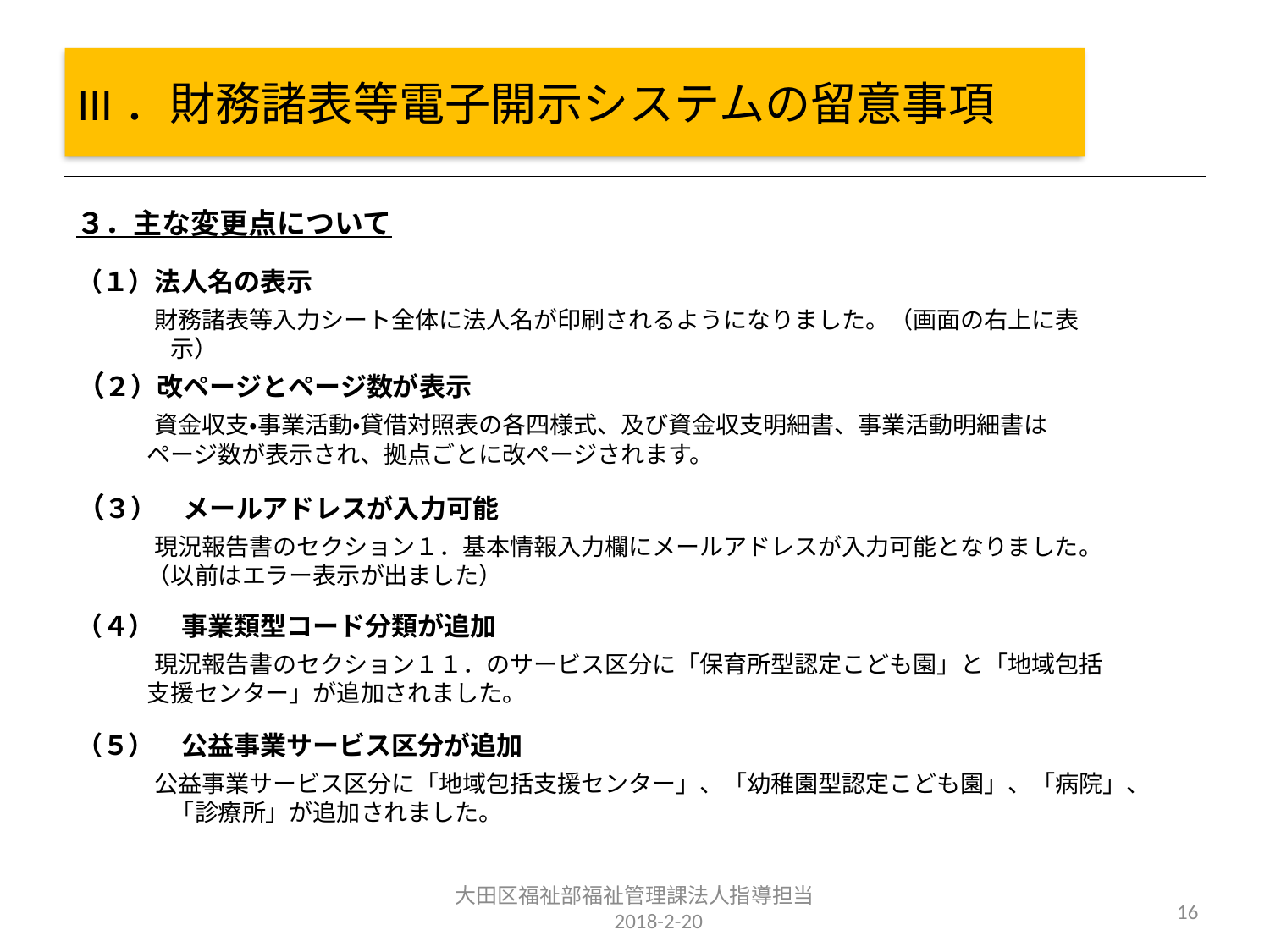

# III．財務諸表等電子開示システムの留意事項

３．主な変更点について

（１）法人名の表示
　　　財務諸表等入力シート全体に法人名が印刷されるようになりました。（画面の右上に表
　　　　示）
（２）改ページとページ数が表示
　　　資金収支・事業活動・貸借対照表の各四様式、及び資金収支明細書、事業活動明細書は
　　　ページ数が表示され、拠点ごとに改ページされます。

（３）　メールアドレスが入力可能
　　　現況報告書のセクション１．基本情報入力欄にメールアドレスが入力可能となりました。　　　
　　　（以前はエラー表示が出ました）

（４）　事業類型コード分類が追加
　　　現況報告書のセクション１１．のサービス区分に「保育所型認定こども園」と「地域包括
　　　支援センター」が追加されました。

（５）　公益事業サービス区分が追加
　　　公益事業サービス区分に「地域包括支援センター」、「幼稚園型認定こども園」、「病院」、
　　　　「診療所」が追加されました。
大田区福祉部福祉管理課法人指導担当　　2018-2-20
16